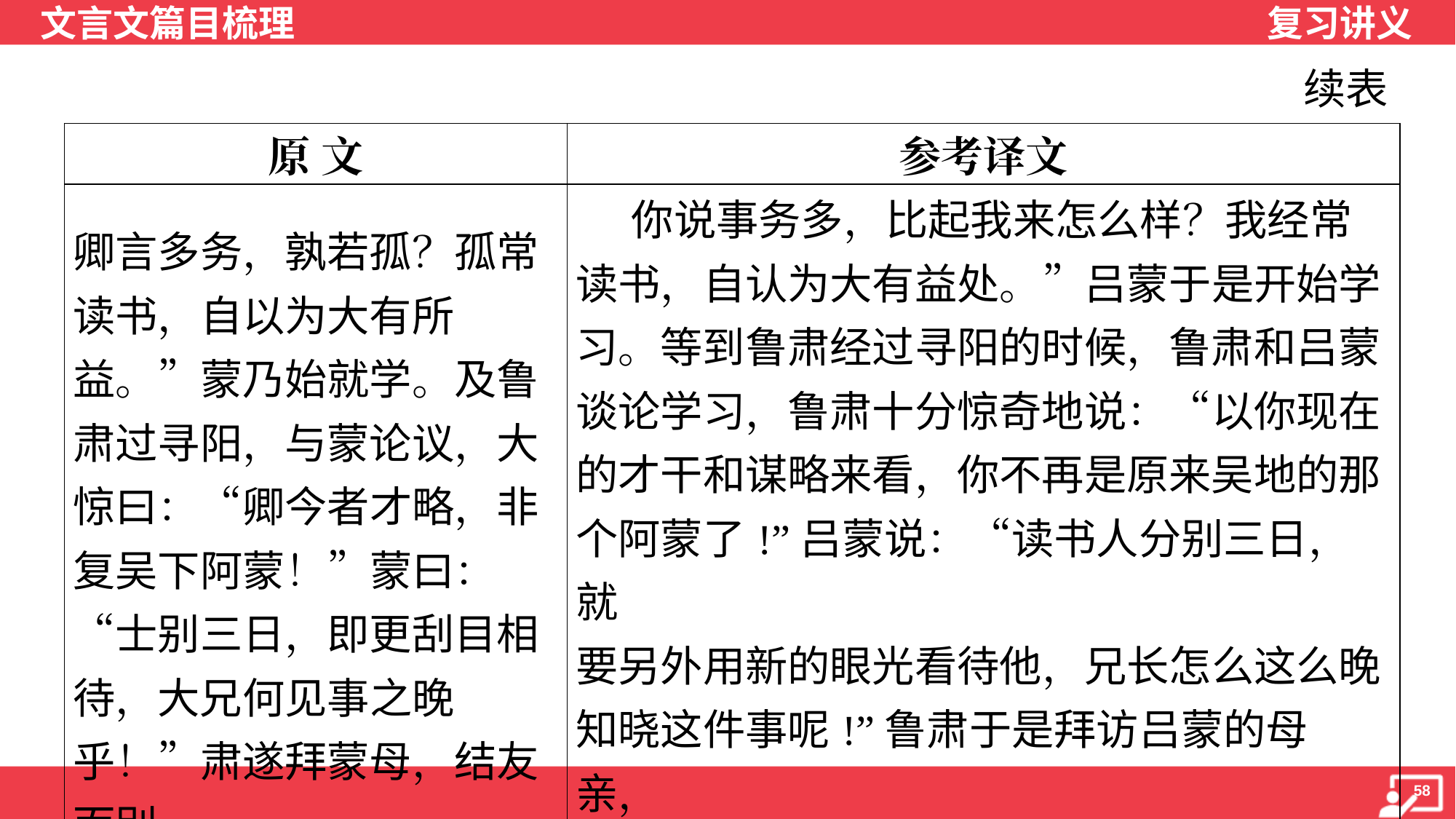

续表
| 原 文 | 参考译文 |
| --- | --- |
| 卿言多务，孰若孤？孤常读书，自以为大有所益。”蒙乃始就学。及鲁肃过寻阳，与蒙论议，大惊曰：“卿今者才略，非复吴下阿蒙！”蒙曰：“士别三日，即更刮目相待，大兄何见事之晚乎！”肃遂拜蒙母，结友而别。 | 你说事务多，比起我来怎么样？我经常 读书，自认为大有益处。”吕蒙于是开始学 习。等到鲁肃经过寻阳的时候，鲁肃和吕蒙 谈论学习，鲁肃十分惊奇地说：“以你现在 的才干和谋略来看，你不再是原来吴地的那 个阿蒙了!”吕蒙说：“读书人分别三日，就 要另外用新的眼光看待他，兄长怎么这么晚 知晓这件事呢!”鲁肃于是拜访吕蒙的母亲， 与吕蒙结为朋友后分别了。 |